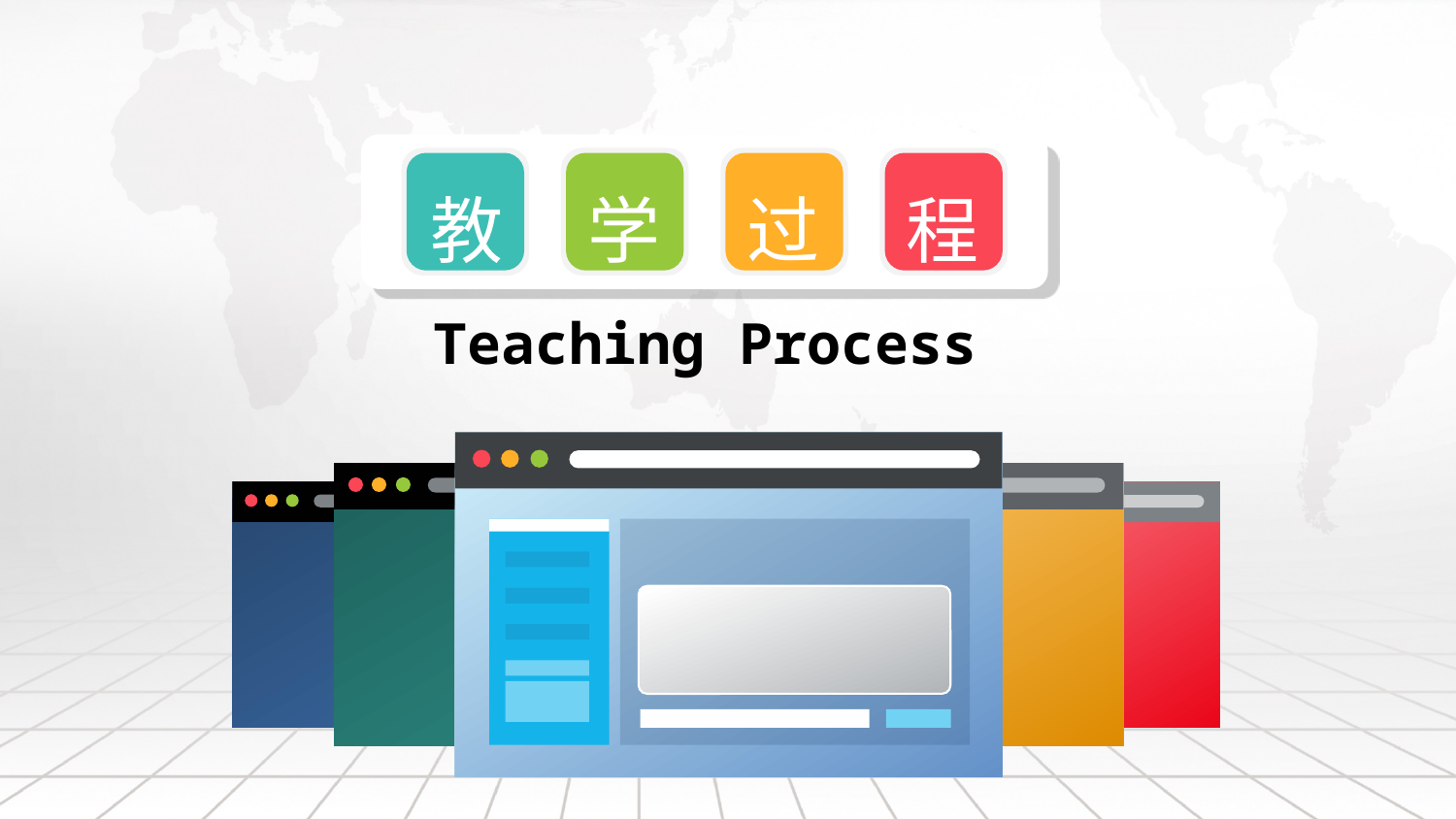

延迟符

教
学
过
程
Teaching Process